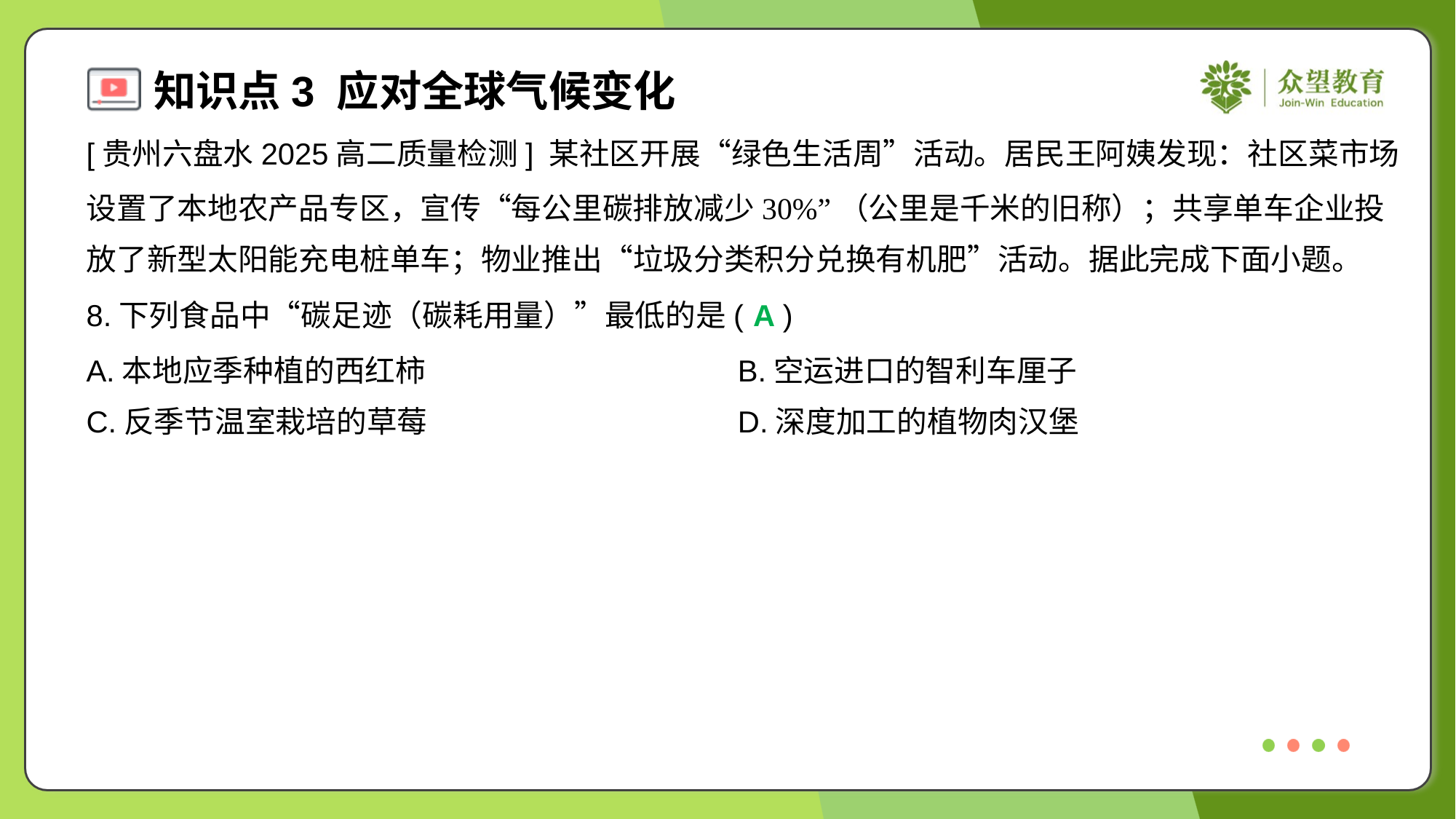

[贵州六盘水2025高二质量检测] 某社区开展“绿色生活周”活动。居民王阿姨发现：社区菜市场
设置了本地农产品专区，宣传“每公里碳排放减少30%”（公里是千米的旧称）；共享单车企业投
放了新型太阳能充电桩单车；物业推出“垃圾分类积分兑换有机肥”活动。据此完成下面小题。
8.下列食品中“碳足迹（碳耗用量）”最低的是(     )
A
A.本地应季种植的西红柿	B.空运进口的智利车厘子
C.反季节温室栽培的草莓	D.深度加工的植物肉汉堡